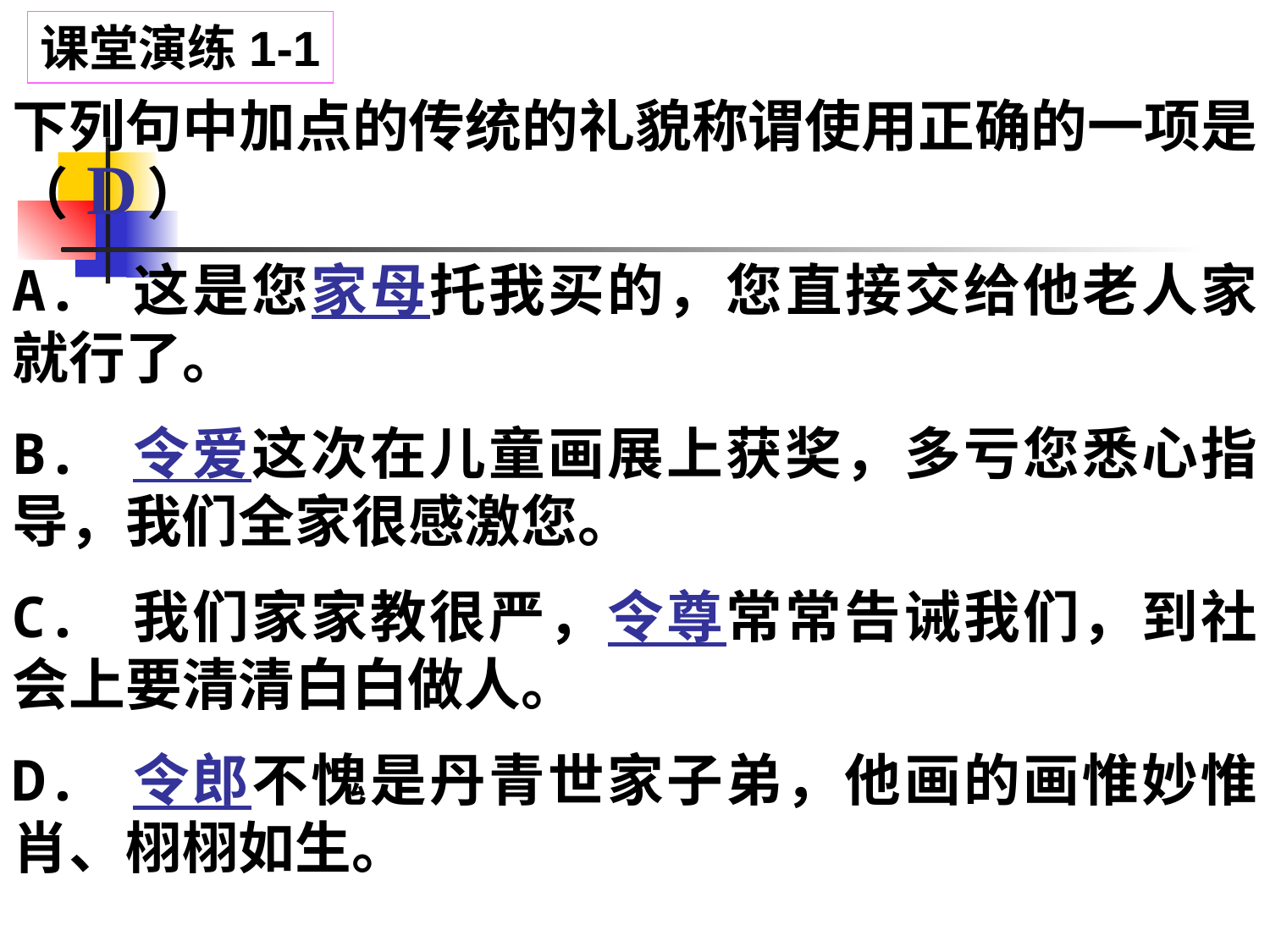

课堂演练1-1
下列句中加点的传统的礼貌称谓使用正确的一项是（      ）
A. 这是您家母托我买的，您直接交给他老人家就行了。
B. 令爱这次在儿童画展上获奖，多亏您悉心指导，我们全家很感激您。
C. 我们家家教很严，令尊常常告诫我们，到社会上要清清白白做人。
D. 令郎不愧是丹青世家子弟，他画的画惟妙惟肖、栩栩如生。
D